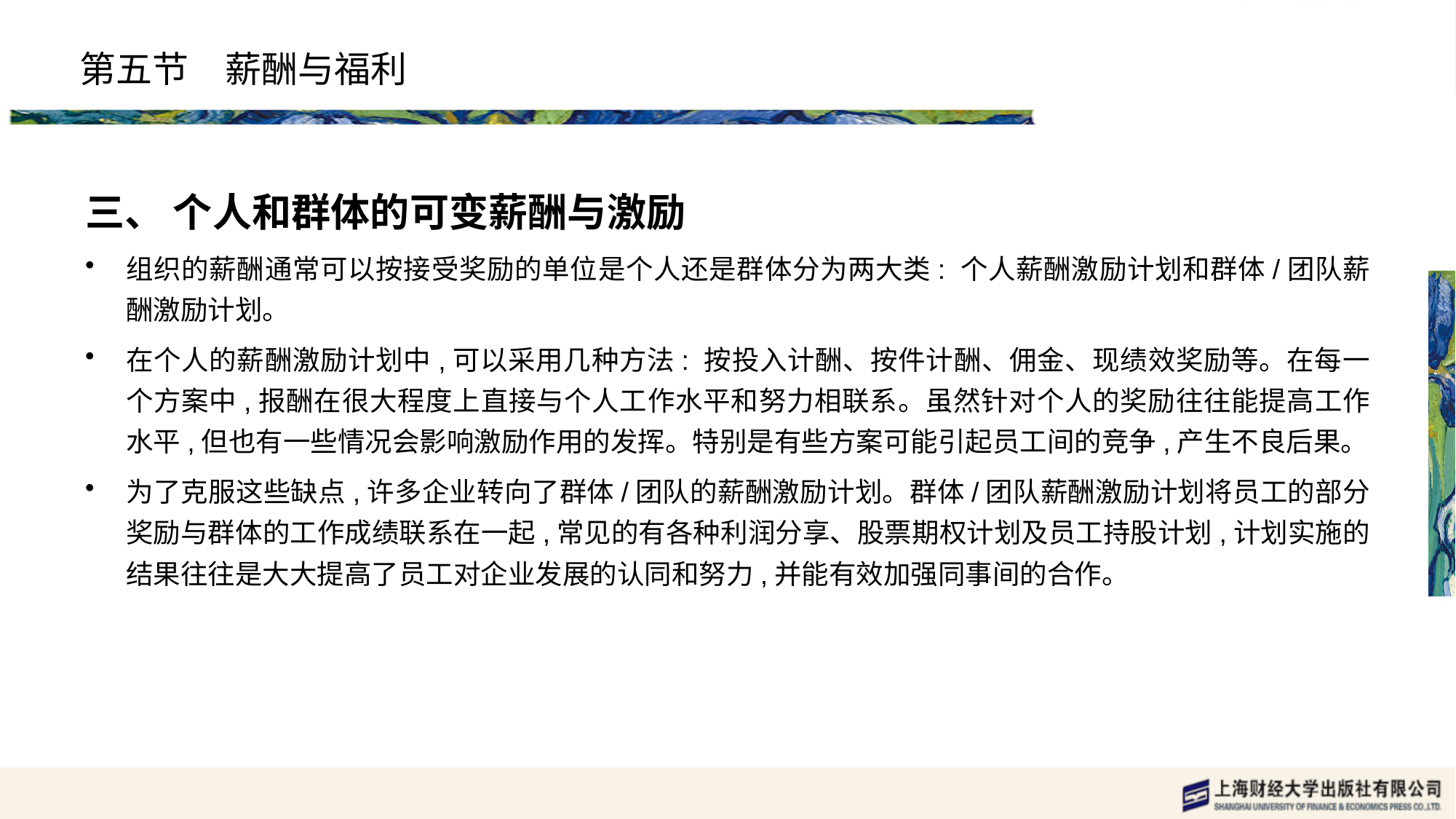

# 第五节　薪酬与福利
三、 个人和群体的可变薪酬与激励
组织的薪酬通常可以按接受奖励的单位是个人还是群体分为两大类: 个人薪酬激励计划和群体/团队薪酬激励计划。
在个人的薪酬激励计划中,可以采用几种方法: 按投入计酬、按件计酬、佣金、现绩效奖励等。在每一个方案中,报酬在很大程度上直接与个人工作水平和努力相联系。虽然针对个人的奖励往往能提高工作水平,但也有一些情况会影响激励作用的发挥。特别是有些方案可能引起员工间的竞争,产生不良后果。
为了克服这些缺点,许多企业转向了群体/团队的薪酬激励计划。群体/团队薪酬激励计划将员工的部分奖励与群体的工作成绩联系在一起,常见的有各种利润分享、股票期权计划及员工持股计划,计划实施的结果往往是大大提高了员工对企业发展的认同和努力,并能有效加强同事间的合作。